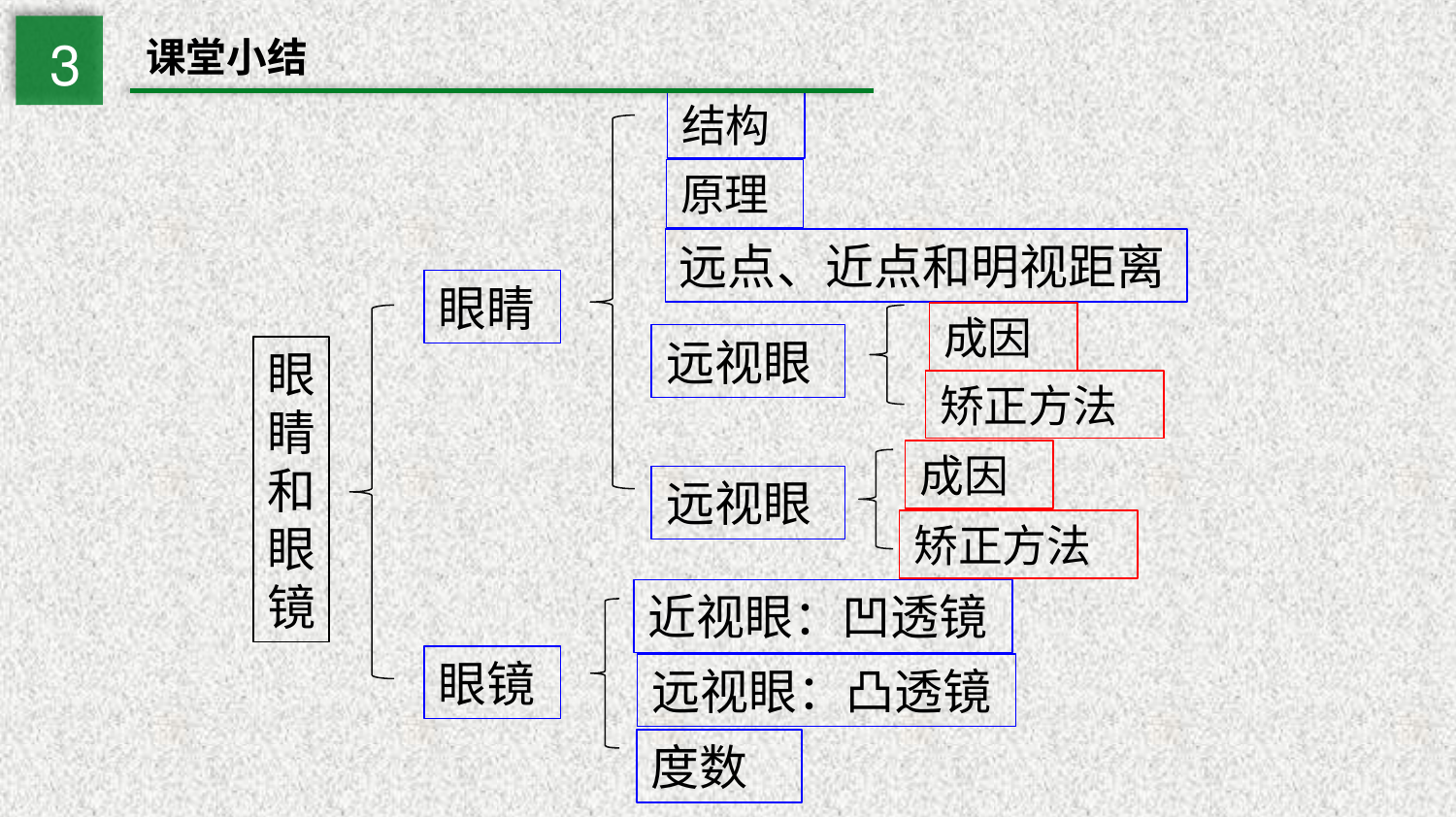

3
课堂小结
结构

原理
远点、近点和明视距离
眼睛
成因

远视眼
眼睛和眼镜
矫正方法
成因

远视眼
矫正方法
近视眼：凹透镜

眼镜
远视眼：凸透镜
度数